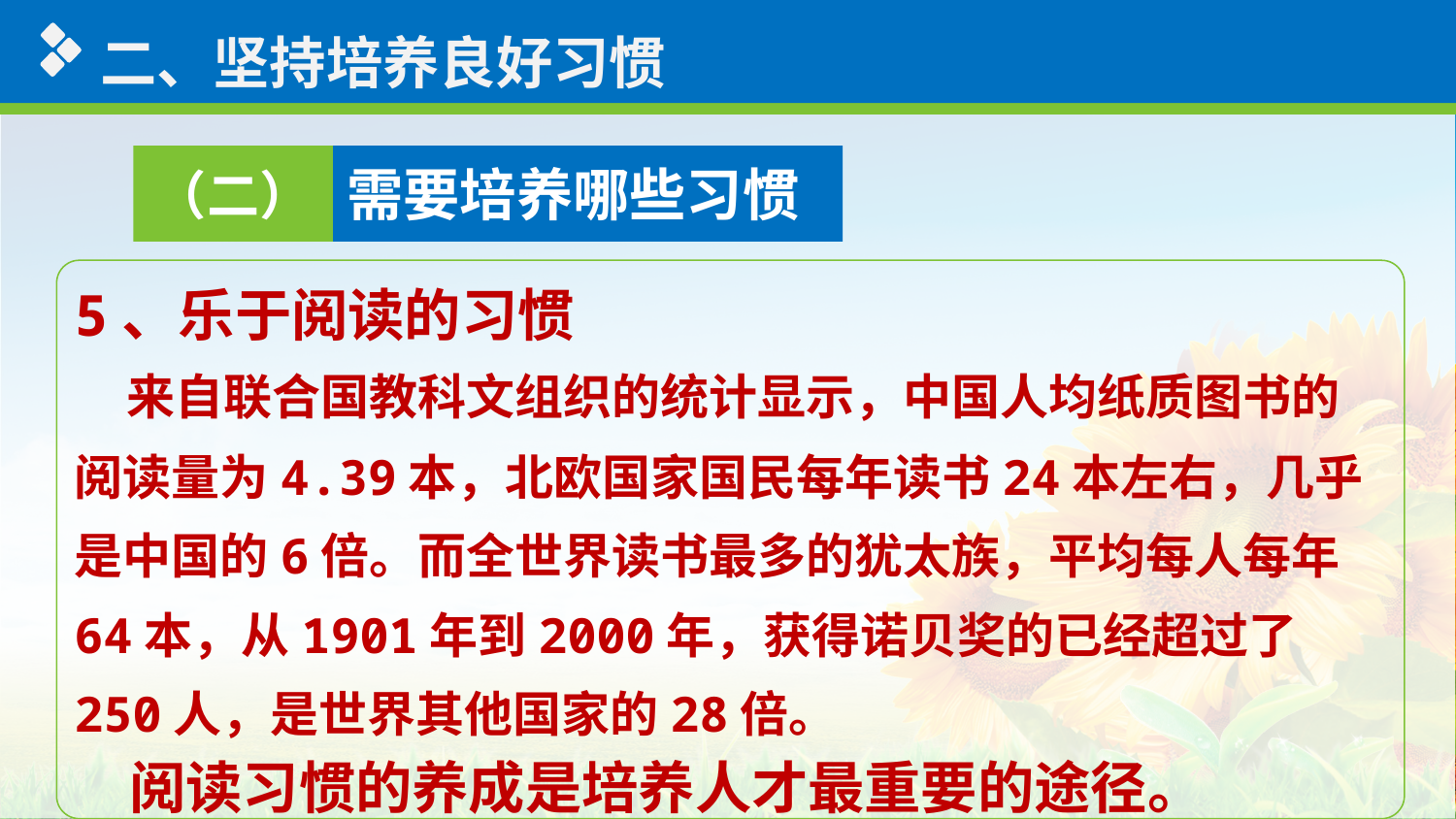

二、坚持培养良好习惯

（二）
需要培养哪些习惯

5、乐于阅读的习惯
   来自联合国教科文组织的统计显示，中国人均纸质图书的阅读量为4.39本，北欧国家国民每年读书24本左右，几乎是中国的6倍。而全世界读书最多的犹太族，平均每人每年64本，从1901年到2000年，获得诺贝奖的已经超过了250人，是世界其他国家的28倍。
    阅读习惯的养成是培养人才最重要的途径。